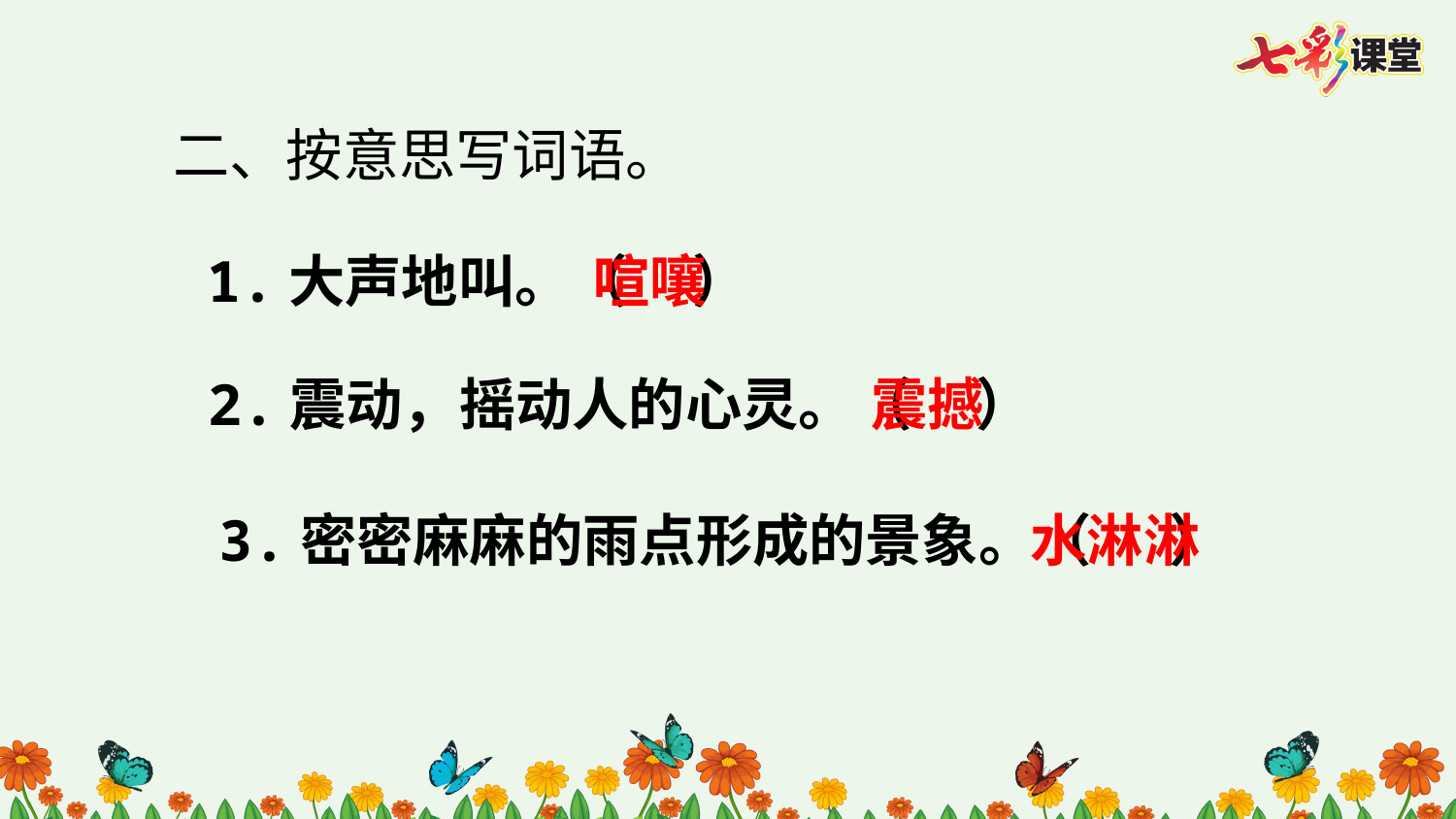

二、按意思写词语。
1.大声地叫。（     ）
喧嚷
2.震动，摇动人的心灵。（     ）
震撼
3.密密麻麻的雨点形成的景象。（      ）
水淋淋